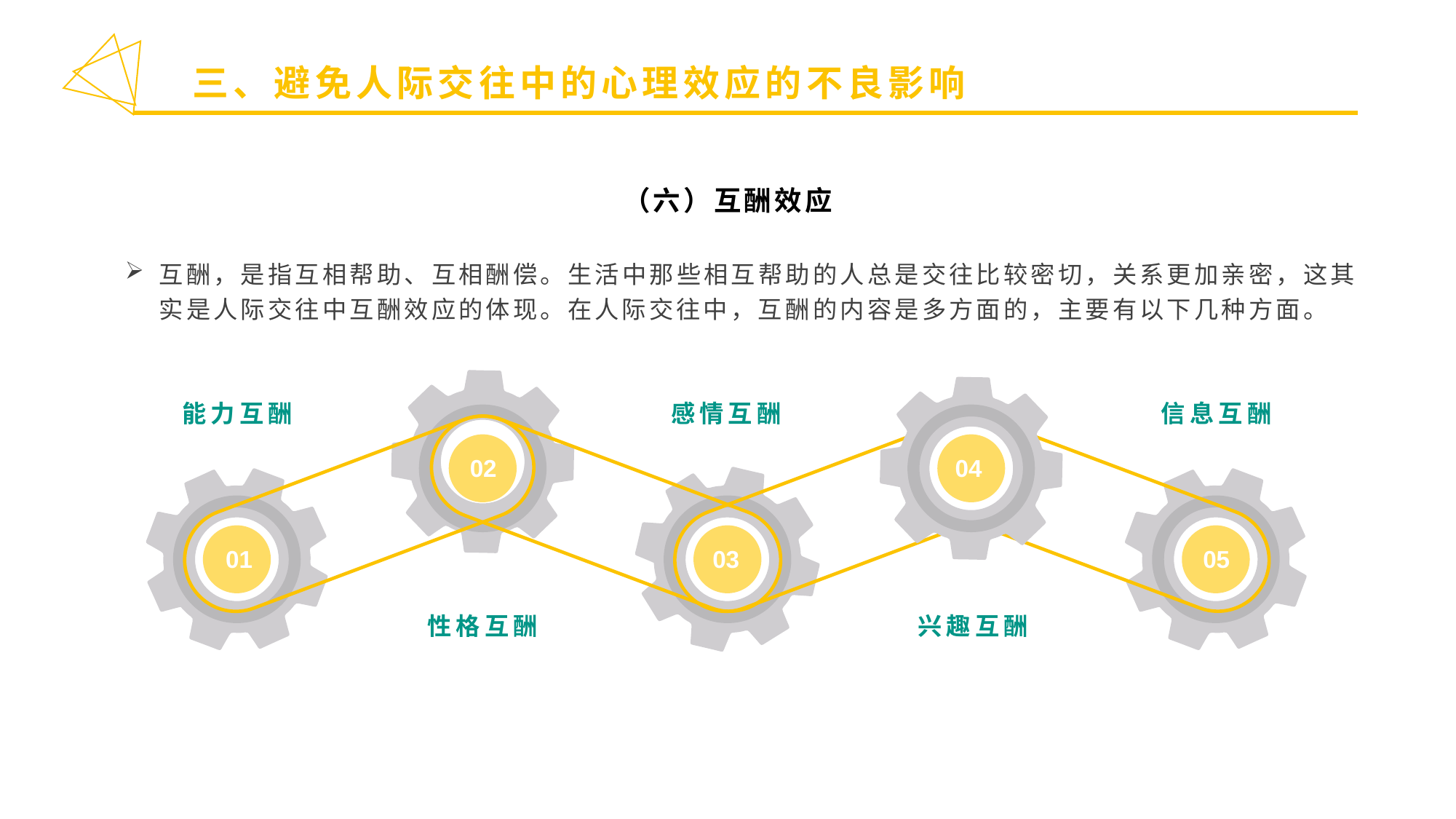

三、避免人际交往中的心理效应的不良影响
（六）互酬效应
互酬，是指互相帮助、互相酬偿。生活中那些相互帮助的人总是交往比较密切，关系更加亲密，这其实是人际交往中互酬效应的体现。在人际交往中，互酬的内容是多方面的，主要有以下几种方面。

04
兴趣互酬
能力互酬
感情互酬
信息互酬

02

01
03
05
性格互酬